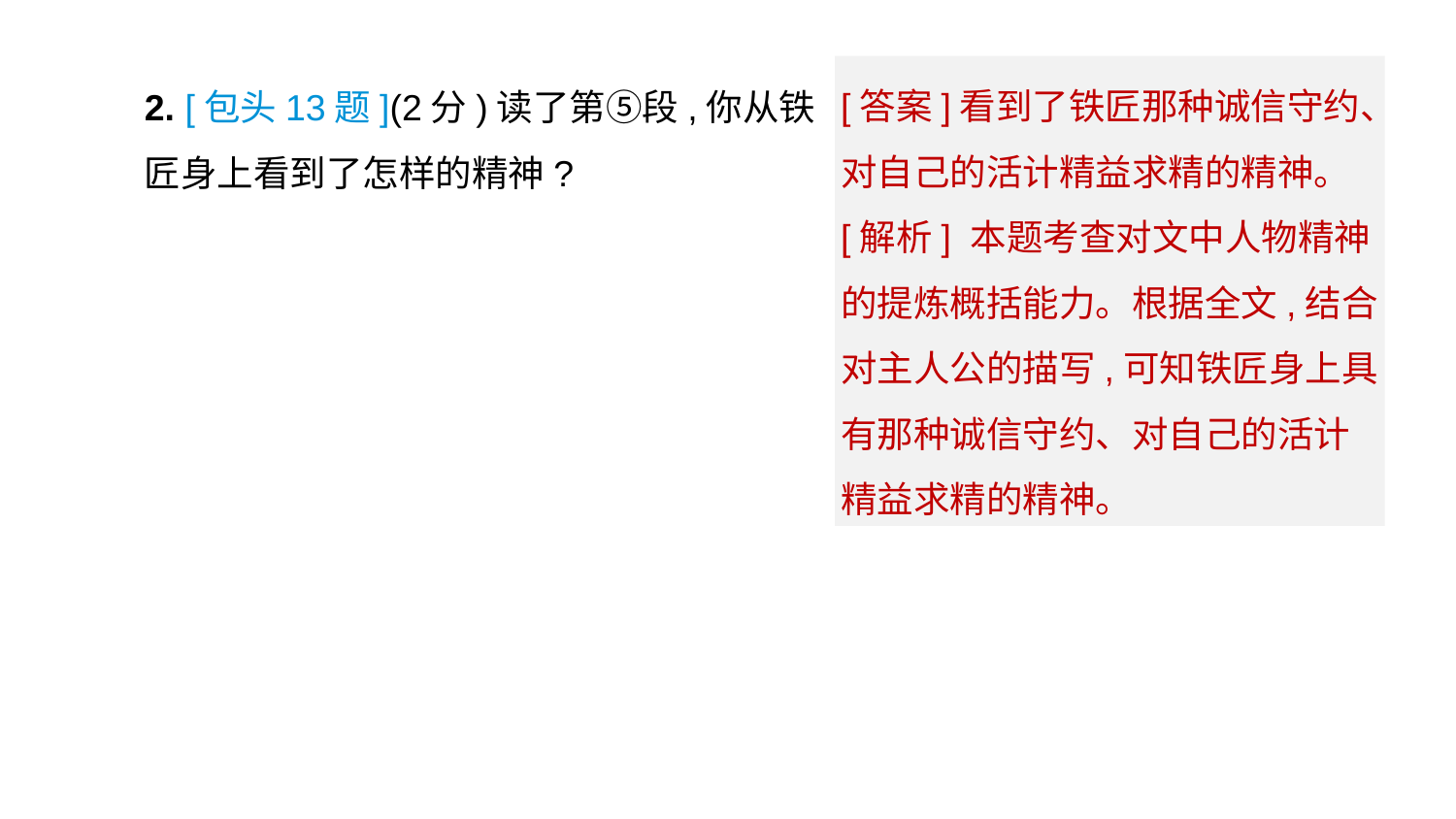

[答案]看到了铁匠那种诚信守约、对自己的活计精益求精的精神。
[解析] 本题考查对文中人物精神的提炼概括能力。根据全文,结合对主人公的描写,可知铁匠身上具有那种诚信守约、对自己的活计精益求精的精神。
2. [包头13题](2分)读了第⑤段,你从铁匠身上看到了怎样的精神?